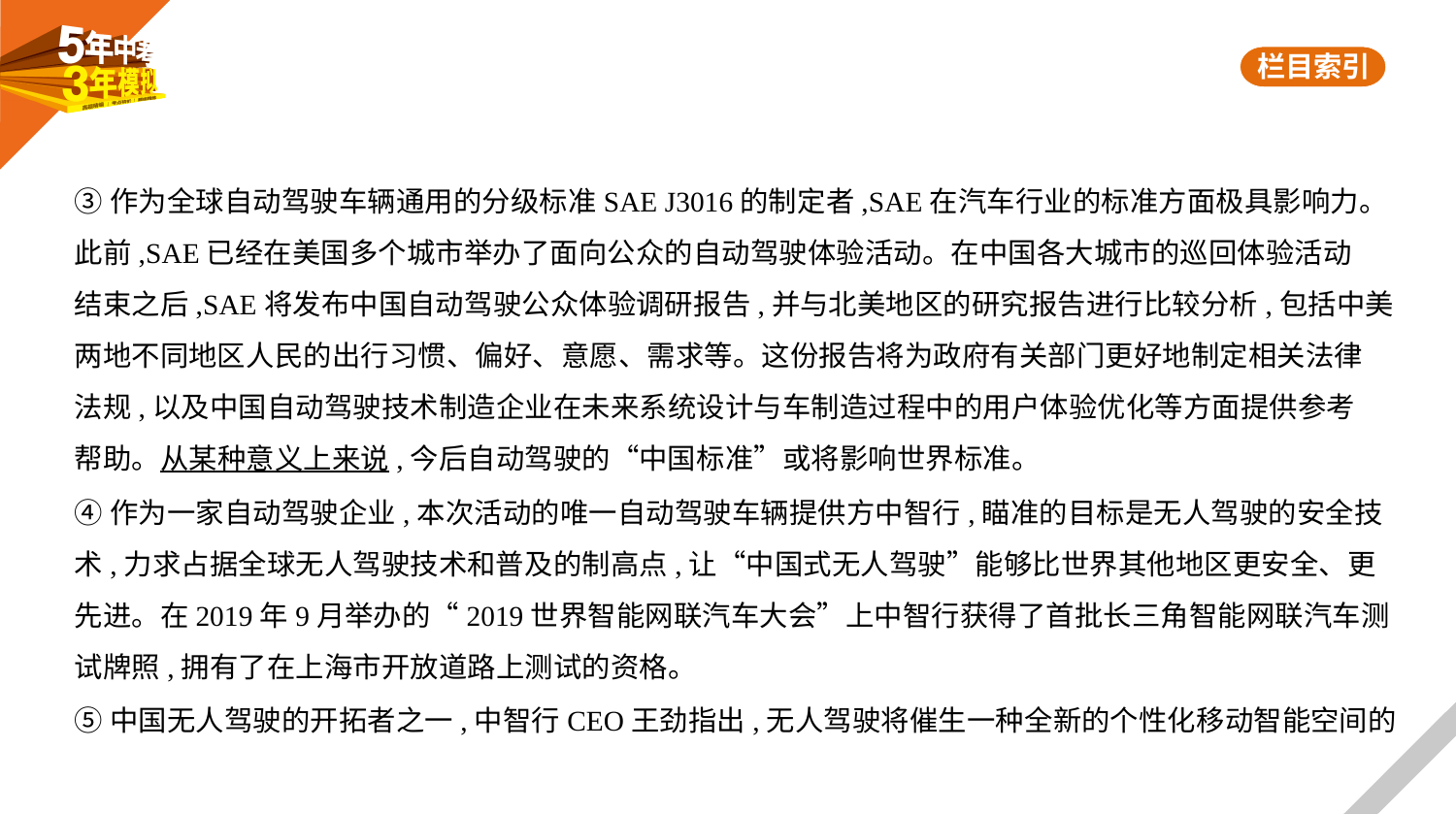

③作为全球自动驾驶车辆通用的分级标准SAE J3016的制定者,SAE在汽车行业的标准方面极具影响力。
此前,SAE已经在美国多个城市举办了面向公众的自动驾驶体验活动。在中国各大城市的巡回体验活动
结束之后,SAE将发布中国自动驾驶公众体验调研报告,并与北美地区的研究报告进行比较分析,包括中美
两地不同地区人民的出行习惯、偏好、意愿、需求等。这份报告将为政府有关部门更好地制定相关法律
法规,以及中国自动驾驶技术制造企业在未来系统设计与车制造过程中的用户体验优化等方面提供参考
帮助。从某种意义上来说,今后自动驾驶的“中国标准”或将影响世界标准。
④作为一家自动驾驶企业,本次活动的唯一自动驾驶车辆提供方中智行,瞄准的目标是无人驾驶的安全技
术,力求占据全球无人驾驶技术和普及的制高点,让“中国式无人驾驶”能够比世界其他地区更安全、更
先进。在2019年9月举办的“2019世界智能网联汽车大会”上中智行获得了首批长三角智能网联汽车测
试牌照,拥有了在上海市开放道路上测试的资格。
⑤中国无人驾驶的开拓者之一,中智行CEO王劲指出,无人驾驶将催生一种全新的个性化移动智能空间的